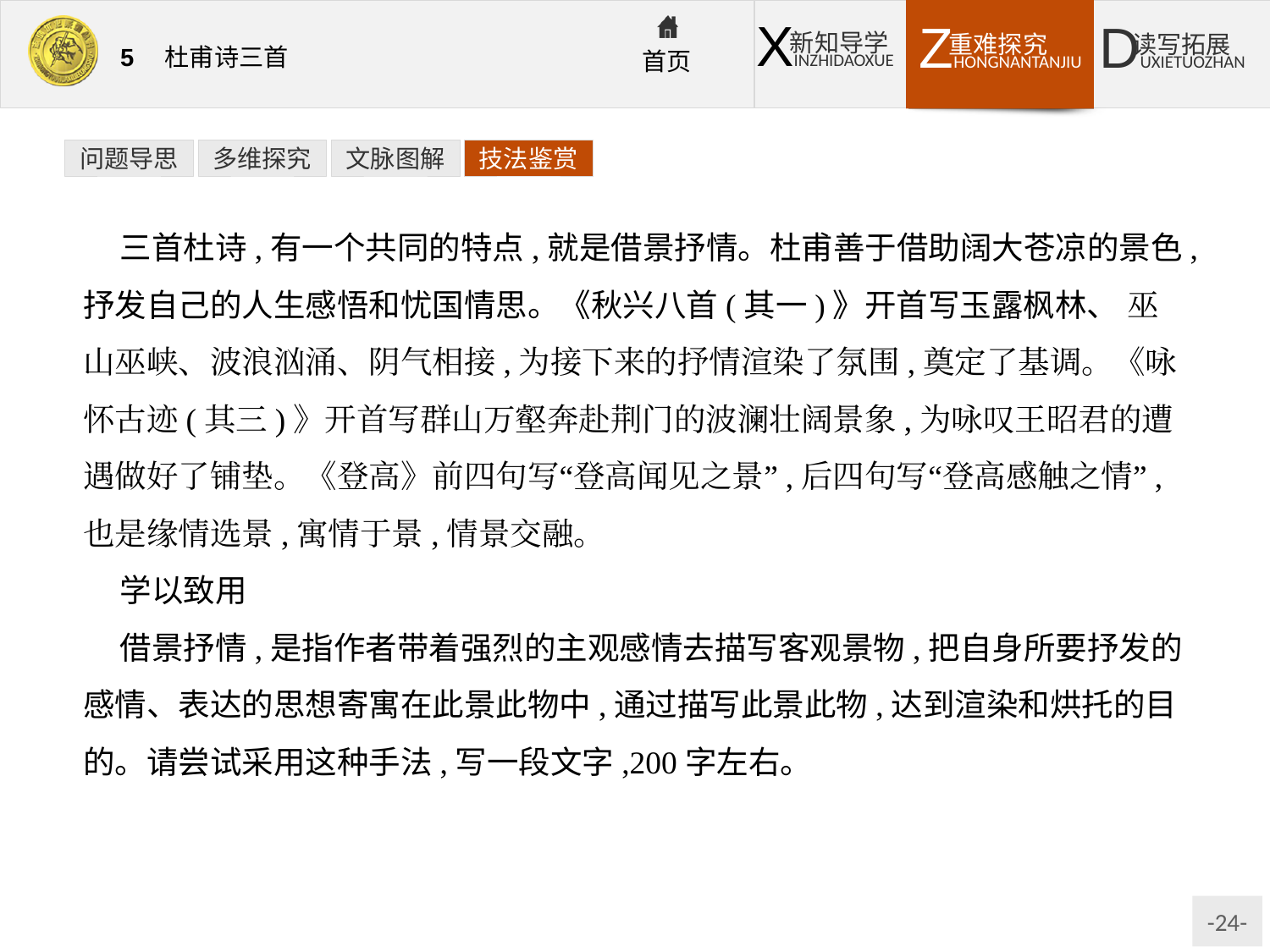

问题导思
多维探究
文脉图解
技法鉴赏
三首杜诗,有一个共同的特点,就是借景抒情。杜甫善于借助阔大苍凉的景色,抒发自己的人生感悟和忧国情思。《秋兴八首(其一)》开首写玉露枫林、 巫山巫峡、波浪汹涌、阴气相接,为接下来的抒情渲染了氛围,奠定了基调。《咏怀古迹(其三)》开首写群山万壑奔赴荆门的波澜壮阔景象,为咏叹王昭君的遭遇做好了铺垫。《登高》前四句写“登高闻见之景”,后四句写“登高感触之情”,也是缘情选景,寓情于景,情景交融。
学以致用
借景抒情,是指作者带着强烈的主观感情去描写客观景物,把自身所要抒发的感情、表达的思想寄寓在此景此物中,通过描写此景此物,达到渲染和烘托的目的。请尝试采用这种手法,写一段文字,200字左右。